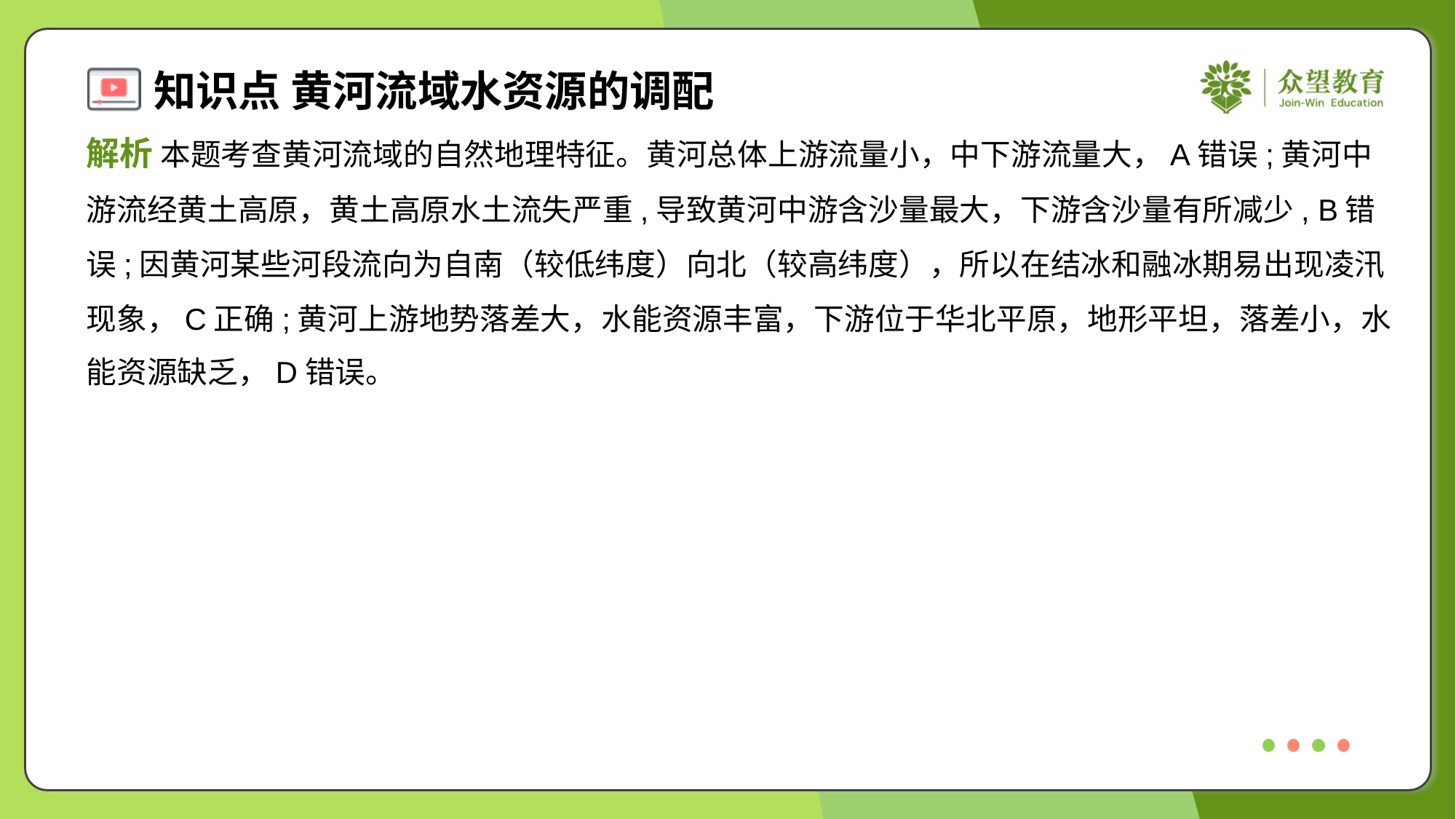

解析 本题考查黄河流域的自然地理特征。黄河总体上游流量小，中下游流量大，A错误;黄河中
游流经黄土高原，黄土高原水土流失严重,导致黄河中游含沙量最大，下游含沙量有所减少, B错
误;因黄河某些河段流向为自南（较低纬度）向北（较高纬度），所以在结冰和融冰期易出现凌汛
现象，C正确;黄河上游地势落差大，水能资源丰富，下游位于华北平原，地形平坦，落差小，水
能资源缺乏，D错误。